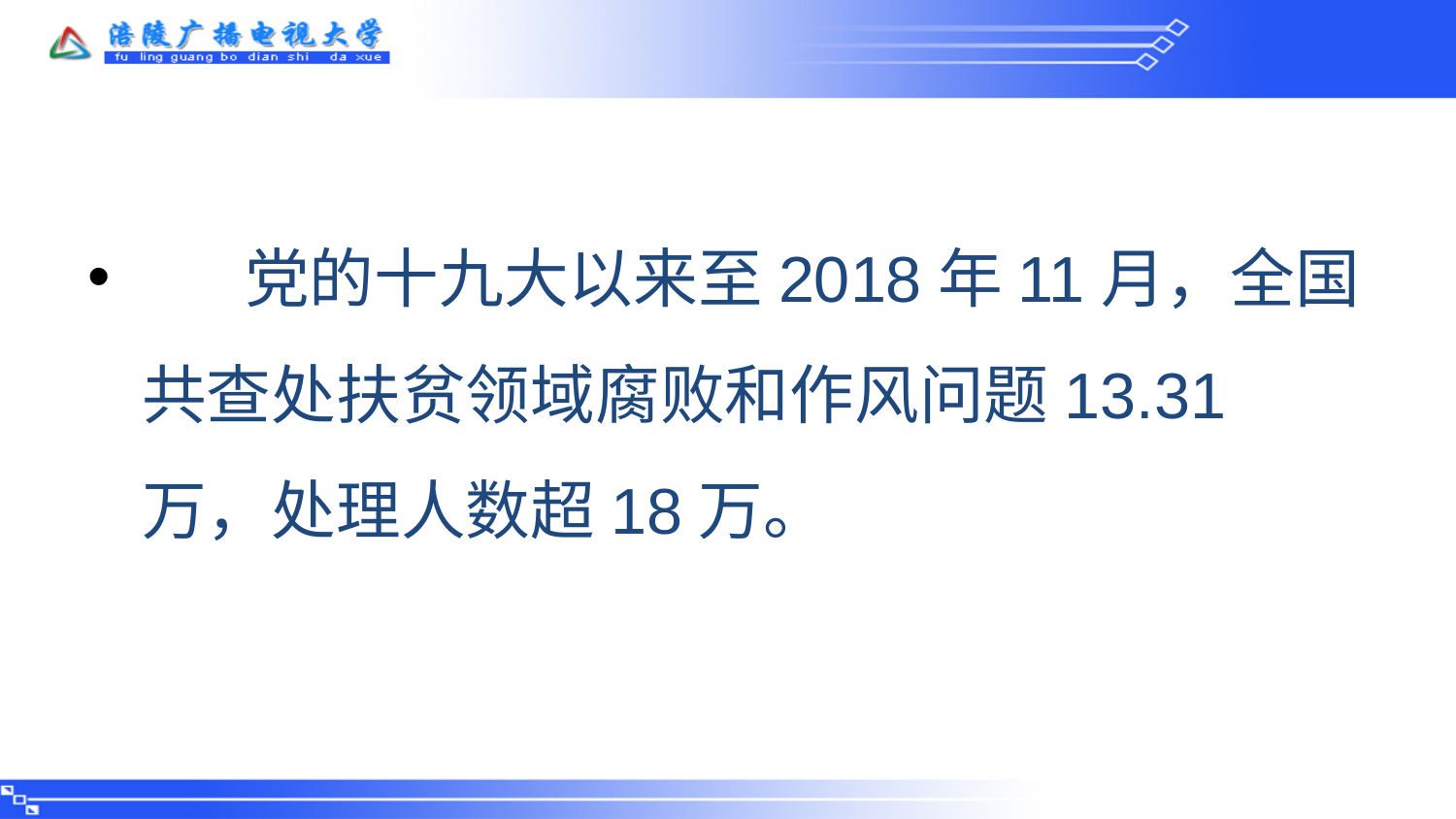

#
      党的十九大以来至2018年11月，全国共查处扶贫领域腐败和作风问题13.31万，处理人数超18万。